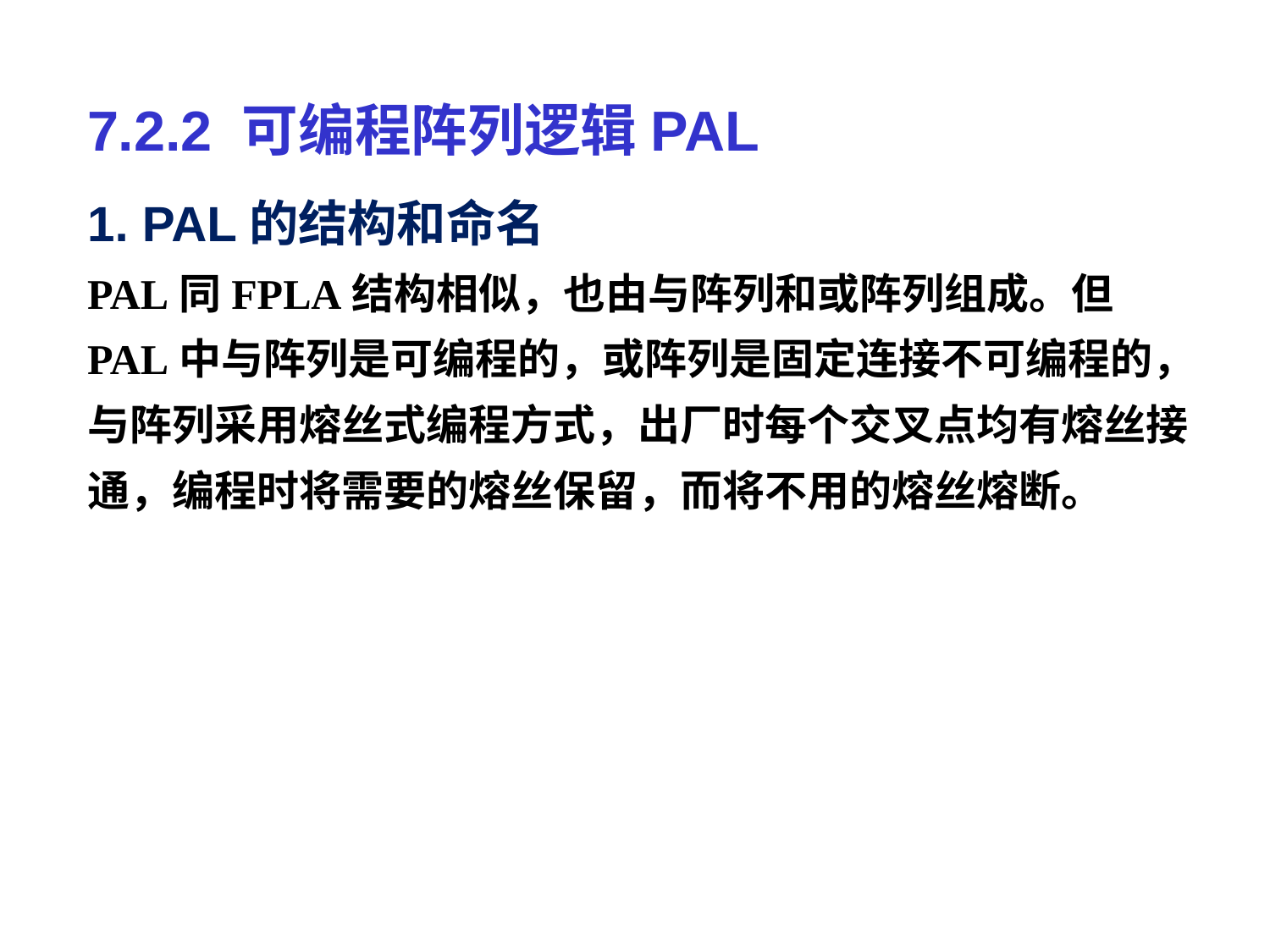

# 7.2.2 可编程阵列逻辑PAL
1. PAL的结构和命名
PAL同FPLA结构相似，也由与阵列和或阵列组成。但PAL中与阵列是可编程的，或阵列是固定连接不可编程的，与阵列采用熔丝式编程方式，出厂时每个交叉点均有熔丝接通，编程时将需要的熔丝保留，而将不用的熔丝熔断。